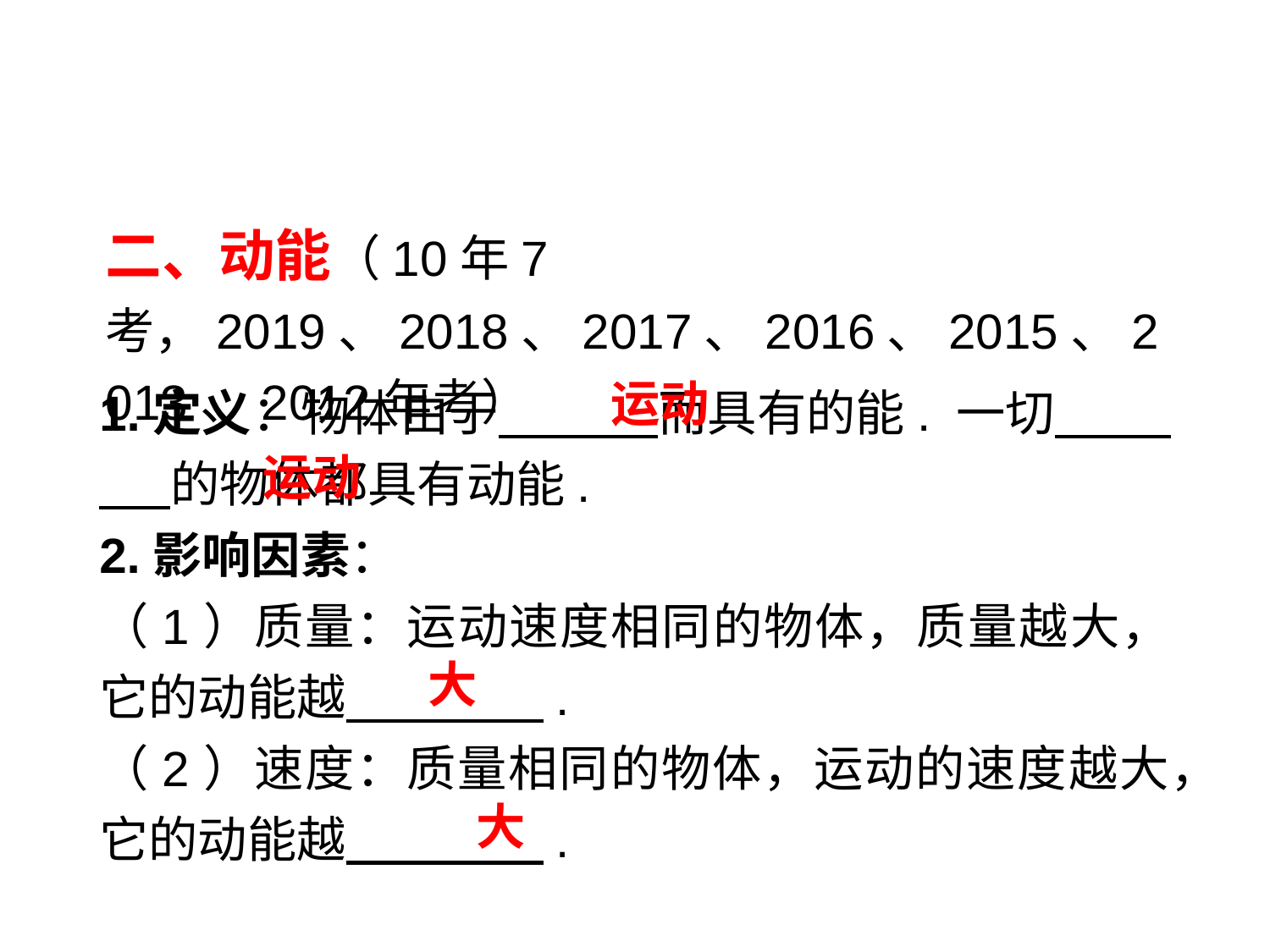

二、动能（10年7考，2019、2018、2017、2016、2015、2013、2012年考）
1.定义：物体由于　          而具有的能. 一切　         　的物体都具有动能.
2.影响因素：
（1）质量：运动速度相同的物体，质量越大，它的动能越　         　.
（2）速度：质量相同的物体，运动的速度越大，它的动能越　         　.
运动
运动
大
大